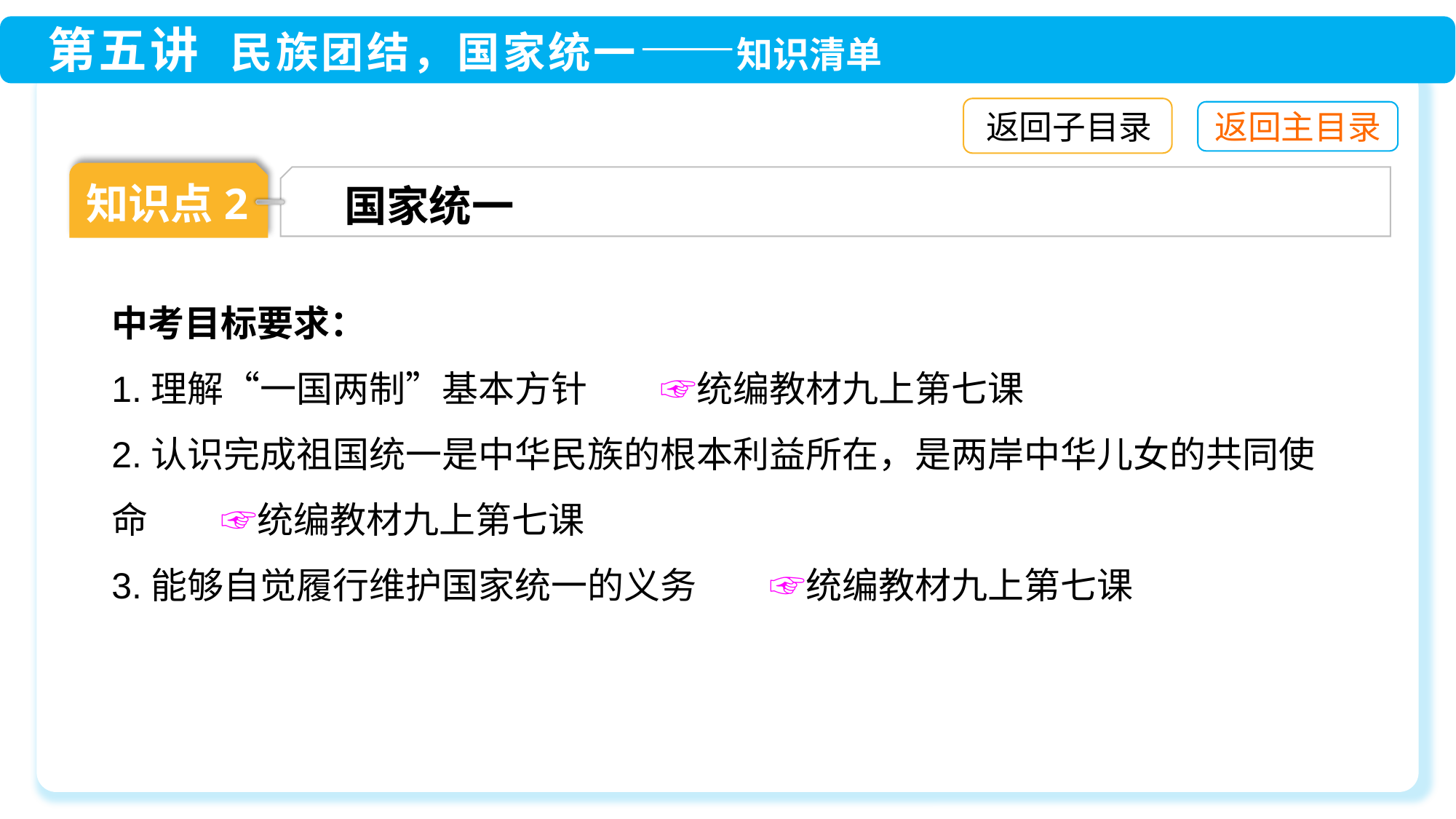

返回子目录
知识点2
国家统一

中考目标要求：
1.理解“一国两制”基本方针　　☞统编教材九上第七课
2.认识完成祖国统一是中华民族的根本利益所在，是两岸中华儿女的共同使命　　☞统编教材九上第七课
3.能够自觉履行维护国家统一的义务　　☞统编教材九上第七课